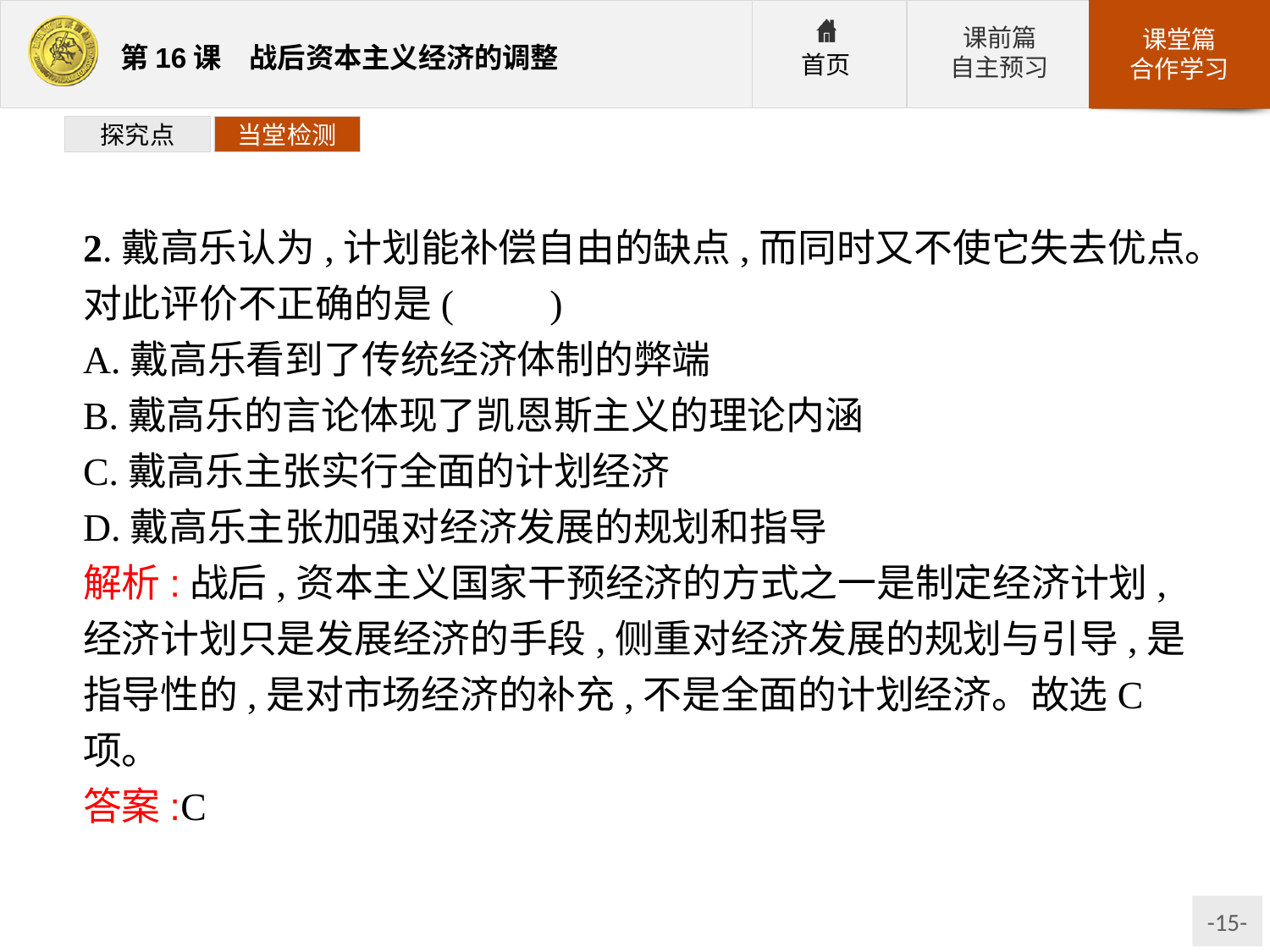

探究点
当堂检测
2.戴高乐认为,计划能补偿自由的缺点,而同时又不使它失去优点。对此评价不正确的是(　　)
A.戴高乐看到了传统经济体制的弊端
B.戴高乐的言论体现了凯恩斯主义的理论内涵
C.戴高乐主张实行全面的计划经济
D.戴高乐主张加强对经济发展的规划和指导
解析:战后,资本主义国家干预经济的方式之一是制定经济计划,经济计划只是发展经济的手段,侧重对经济发展的规划与引导,是指导性的,是对市场经济的补充,不是全面的计划经济。故选C项。
答案:C